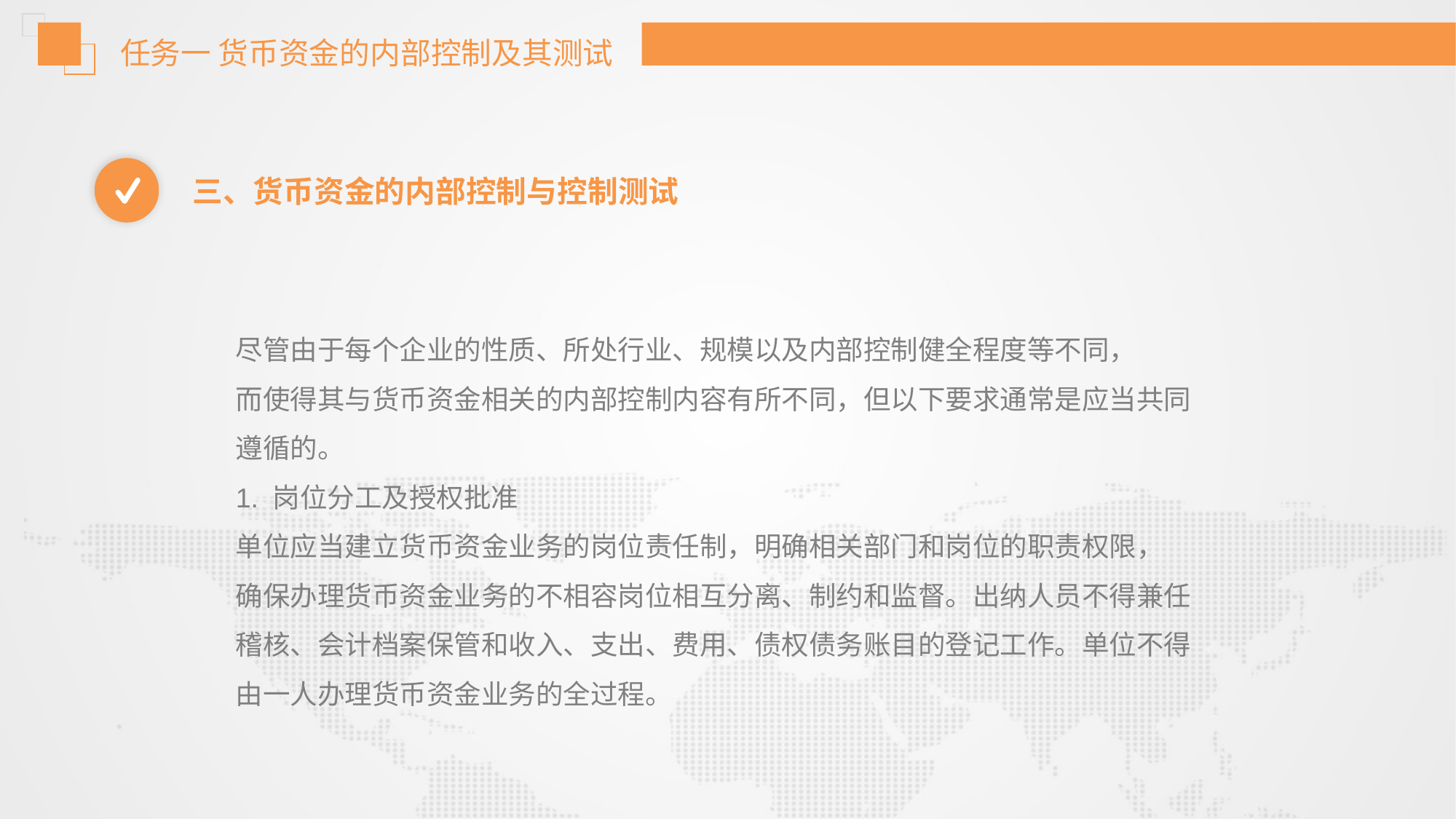

任务一 货币资金的内部控制及其测试

三、货币资金的内部控制与控制测试
尽管由于每个企业的性质、所处行业、规模以及内部控制健全程度等不同，
而使得其与货币资金相关的内部控制内容有所不同，但以下要求通常是应当共同
遵循的。
1. 岗位分工及授权批准
单位应当建立货币资金业务的岗位责任制，明确相关部门和岗位的职责权限，
确保办理货币资金业务的不相容岗位相互分离、制约和监督。出纳人员不得兼任
稽核、会计档案保管和收入、支出、费用、债权债务账目的登记工作。单位不得
由一人办理货币资金业务的全过程。